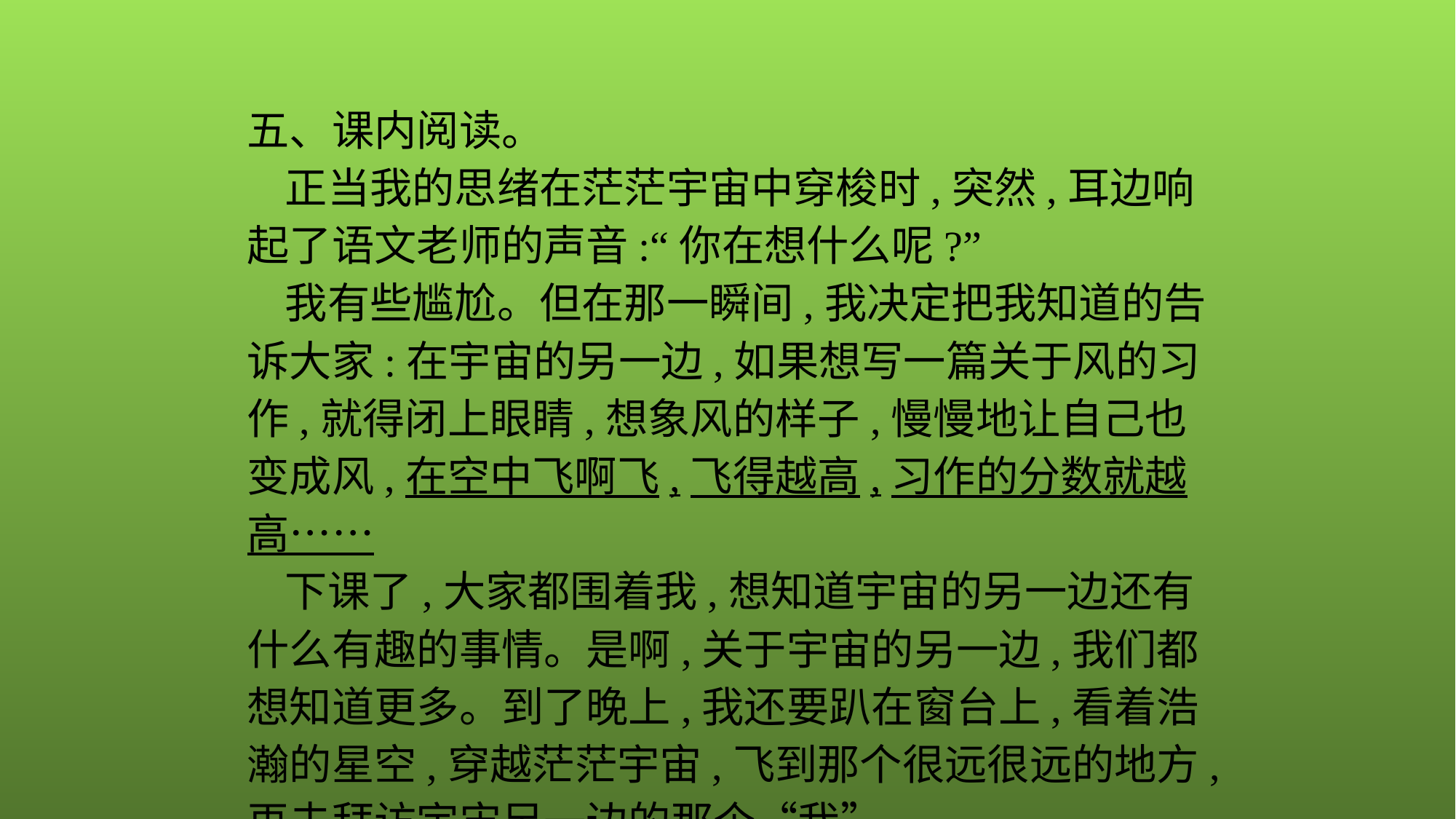

五、课内阅读。
正当我的思绪在茫茫宇宙中穿梭时,突然,耳边响起了语文老师的声音:“你在想什么呢?”
我有些尴尬。但在那一瞬间,我决定把我知道的告诉大家:在宇宙的另一边,如果想写一篇关于风的习作,就得闭上眼睛,想象风的样子,慢慢地让自己也变成风,在空中飞啊飞,飞得越高,习作的分数就越高……
下课了,大家都围着我,想知道宇宙的另一边还有什么有趣的事情。是啊,关于宇宙的另一边,我们都想知道更多。到了晚上,我还要趴在窗台上,看着浩瀚的星空,穿越茫茫宇宙,飞到那个很远很远的地方,再去拜访宇宙另一边的那个“我”。